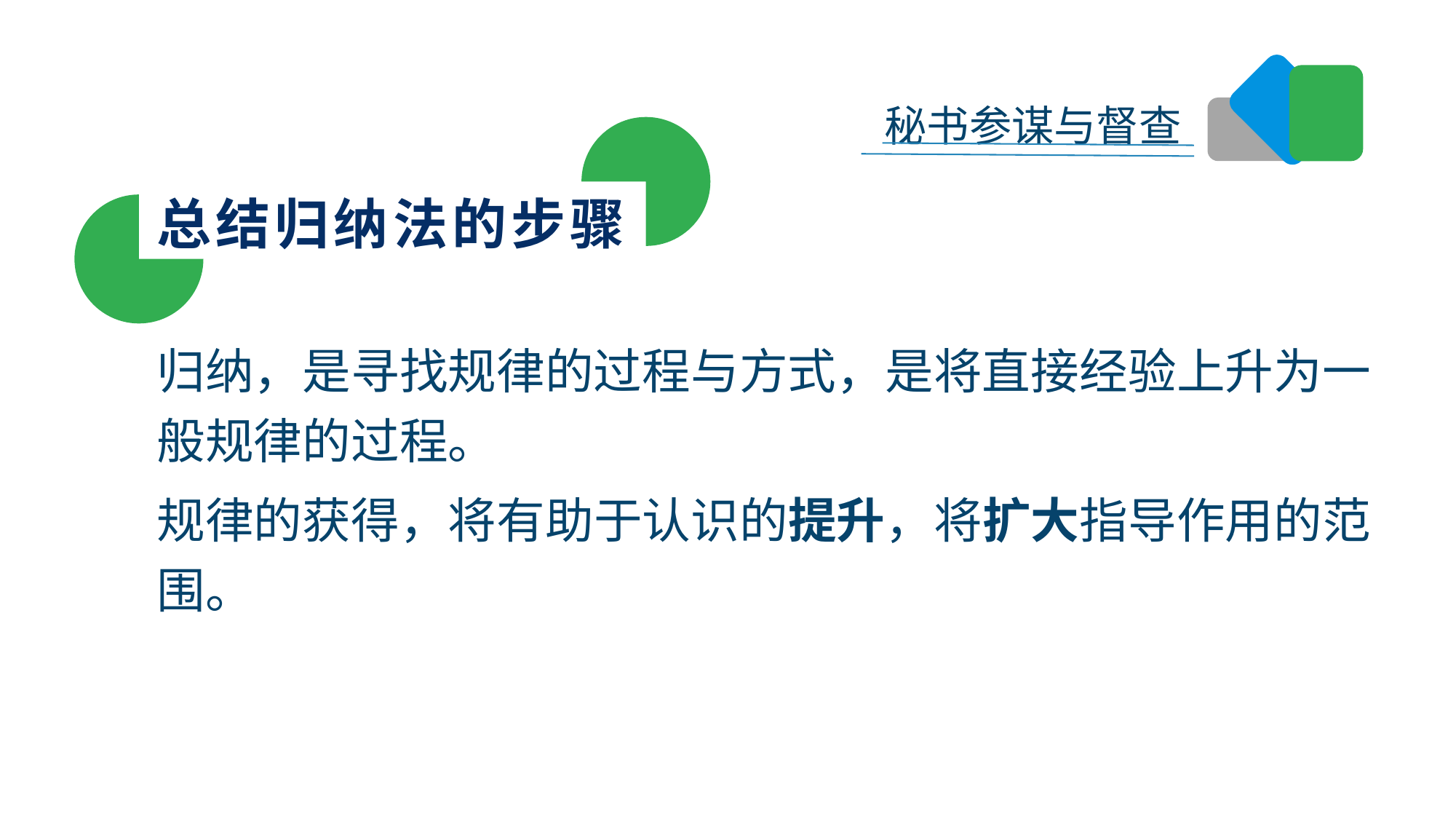

总结归纳法的步骤
归纳，是寻找规律的过程与方式，是将直接经验上升为一般规律的过程。
规律的获得，将有助于认识的提升，将扩大指导作用的范围。